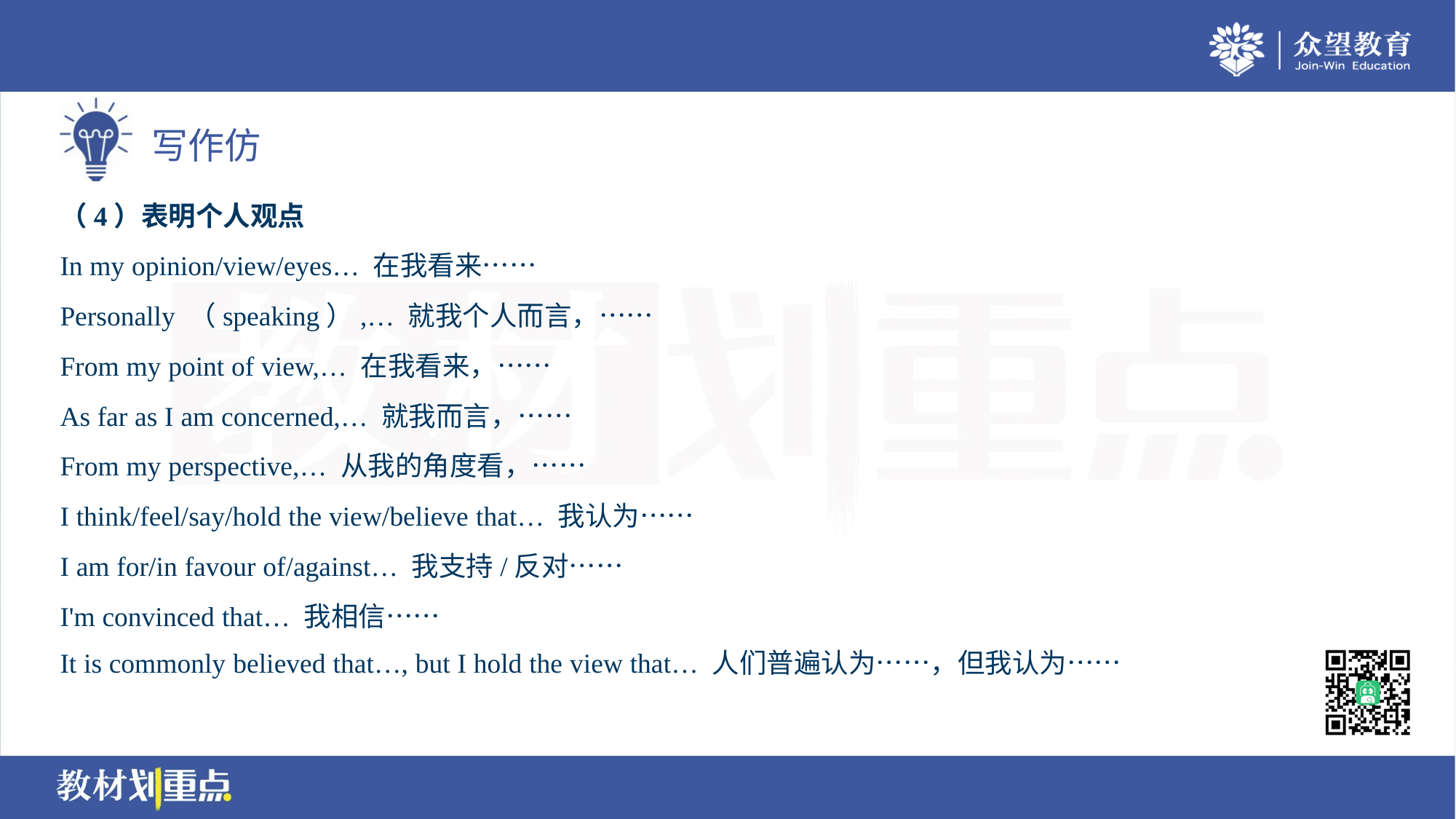

（4）表明个人观点
In my opinion/view/eyes… 在我看来……
Personally （speaking）,… 就我个人而言，……
From my point of view,… 在我看来，……
As far as I am concerned,… 就我而言，……
From my perspective,… 从我的角度看，……
I think/feel/say/hold the view/believe that… 我认为……
I am for/in favour of/against… 我支持/反对……
I'm convinced that… 我相信……
It is commonly believed that…, but I hold the view that… 人们普遍认为……，但我认为……